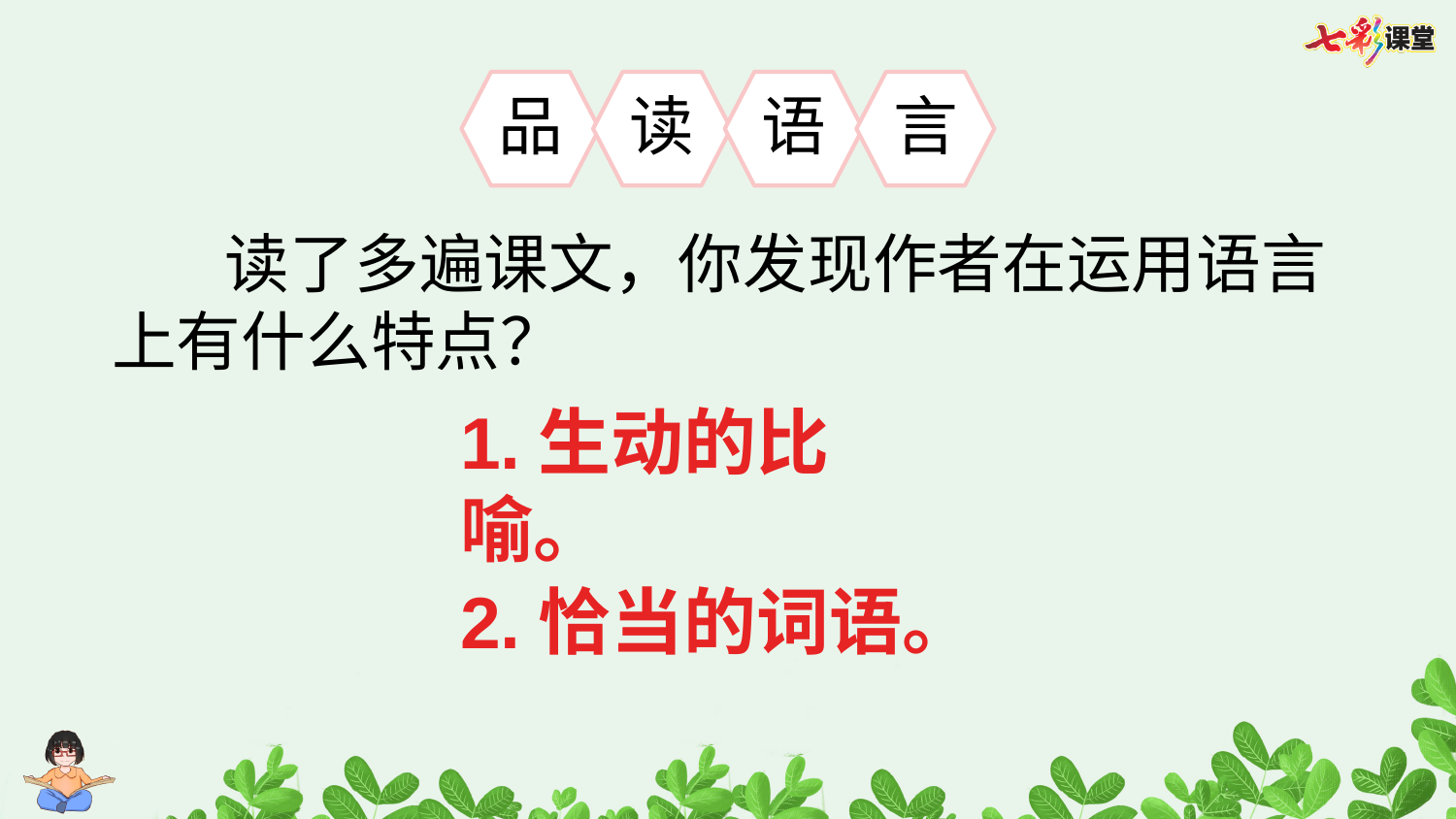

品
读
语
言
读了多遍课文，你发现作者在运用语言上有什么特点？
1.生动的比喻。
2.恰当的词语。